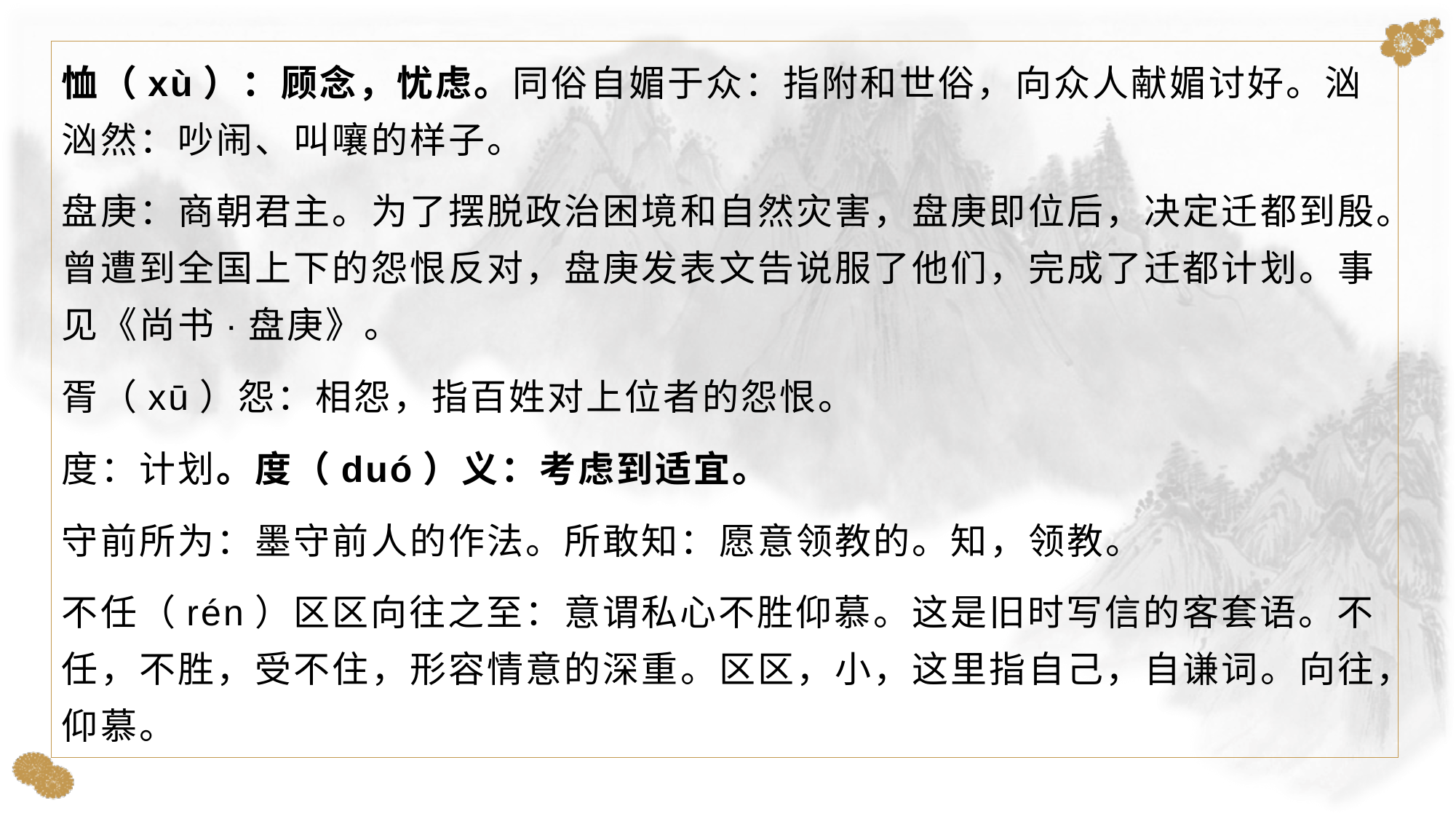

恤（xù）：顾念，忧虑。同俗自媚于众：指附和世俗，向众人献媚讨好。汹汹然：吵闹、叫嚷的样子。
盘庚：商朝君主。为了摆脱政治困境和自然灾害，盘庚即位后，决定迁都到殷。曾遭到全国上下的怨恨反对，盘庚发表文告说服了他们，完成了迁都计划。事见《尚书·盘庚》。
胥（xū）怨：相怨，指百姓对上位者的怨恨。
度：计划。度（duó）义：考虑到适宜。
守前所为：墨守前人的作法。所敢知：愿意领教的。知，领教。
不任（rén）区区向往之至：意谓私心不胜仰慕。这是旧时写信的客套语。不任，不胜，受不住，形容情意的深重。区区，小，这里指自己，自谦词。向往，仰慕。